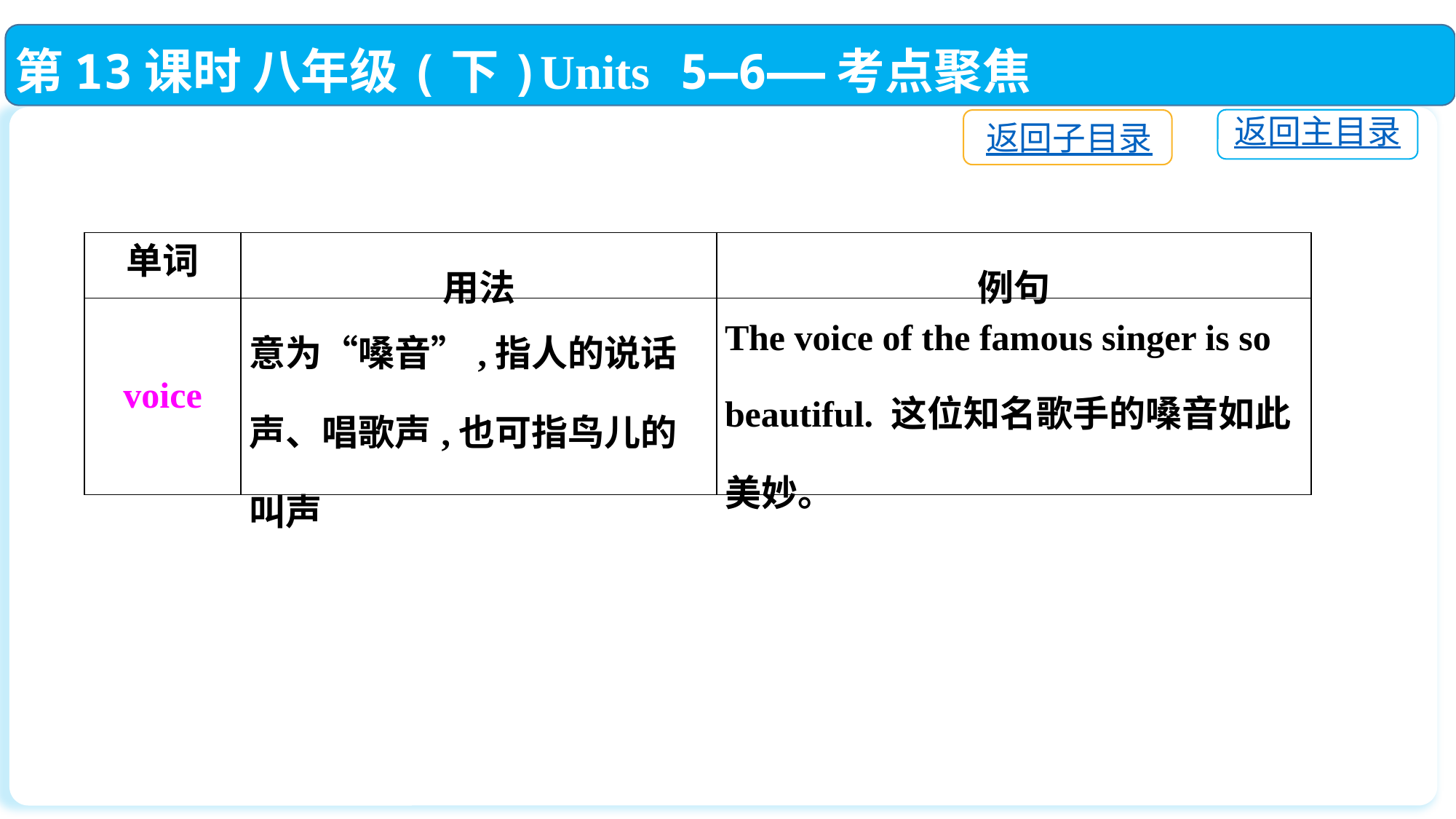

第13课时 八年级(下)Units 5—6——考点聚焦

返回主目录

返回子目录
| 单词 | 用法 | 例句 |
| --- | --- | --- |
| voice | 意为“嗓音”,指人的说话声、唱歌声,也可指鸟儿的叫声 | The voice of the famous singer is so beautiful. 这位知名歌手的嗓音如此美妙。 |